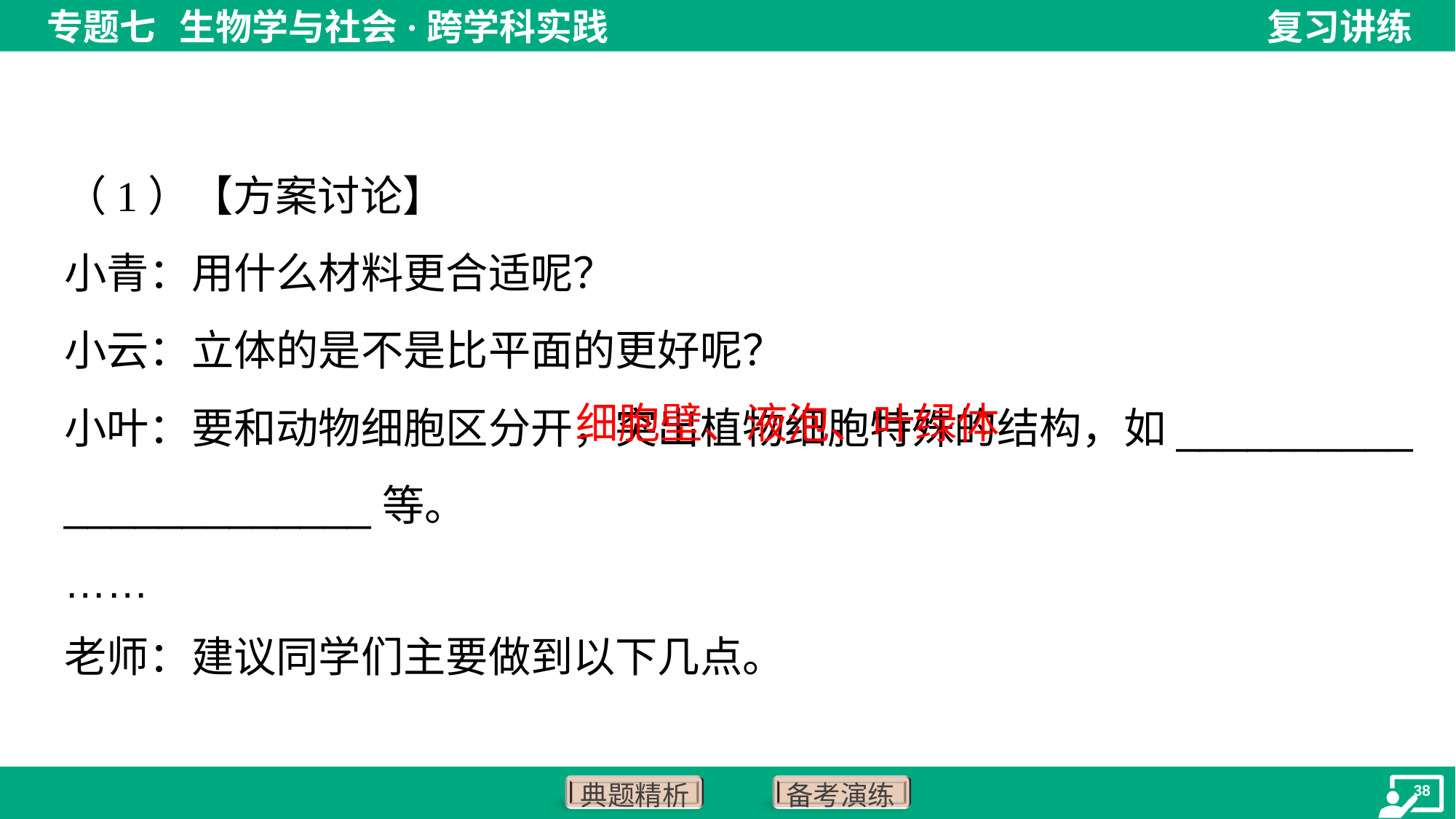

（1）【方案讨论】
小青：用什么材料更合适呢？
小云：立体的是不是比平面的更好呢？
小叶：要和动物细胞区分开，突出植物细胞特殊的结构，如__________
_____________等。
……
老师：建议同学们主要做到以下几点。
                                                     细胞壁、液泡、叶绿体